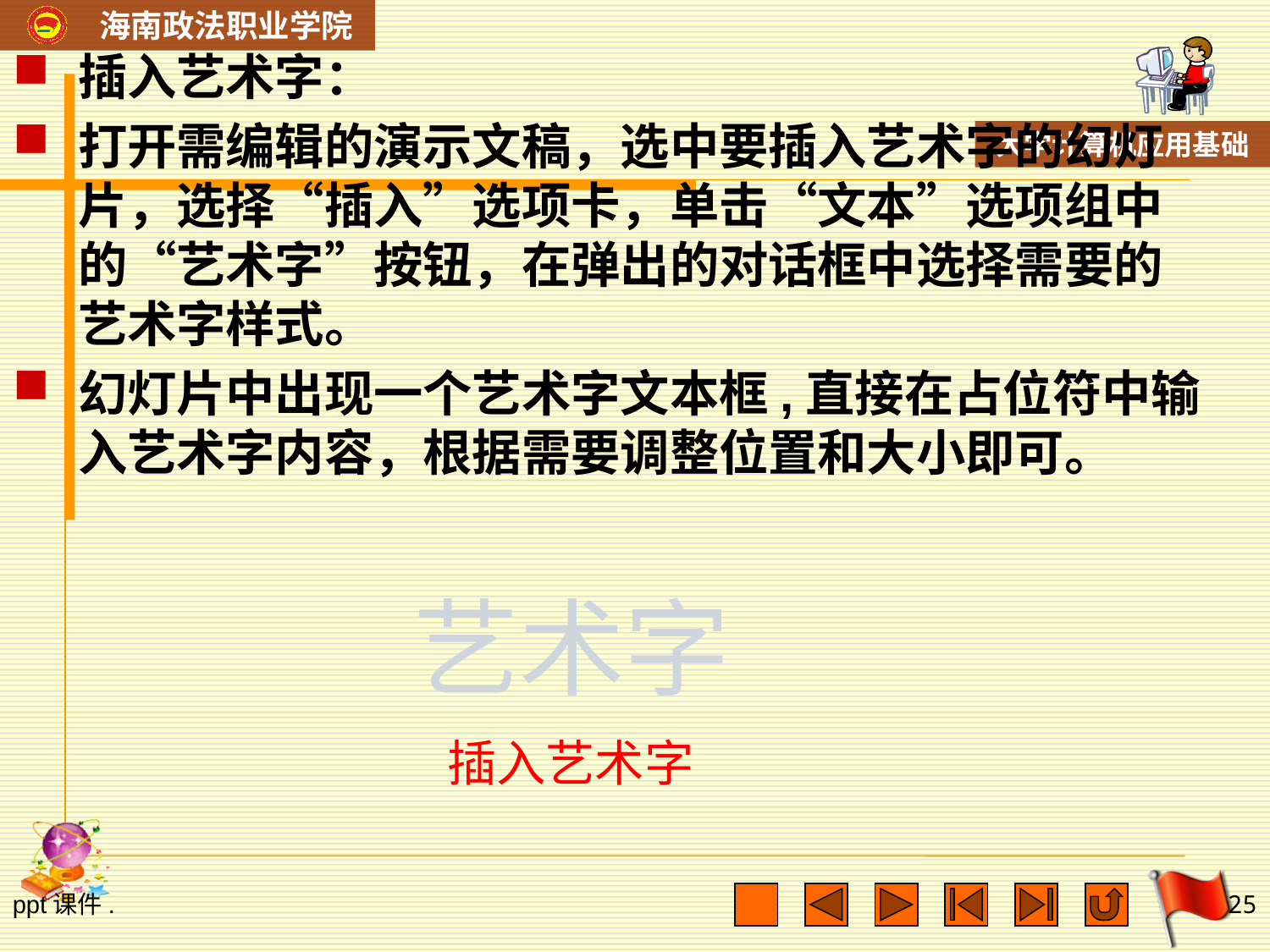

插入艺术字：
打开需编辑的演示文稿，选中要插入艺术字的幻灯片，选择“插入”选项卡，单击“文本”选项组中的“艺术字”按钮，在弹出的对话框中选择需要的艺术字样式。
幻灯片中出现一个艺术字文本框,直接在占位符中输入艺术字内容，根据需要调整位置和大小即可。

艺术字
插入艺术字
ppt课件.
25